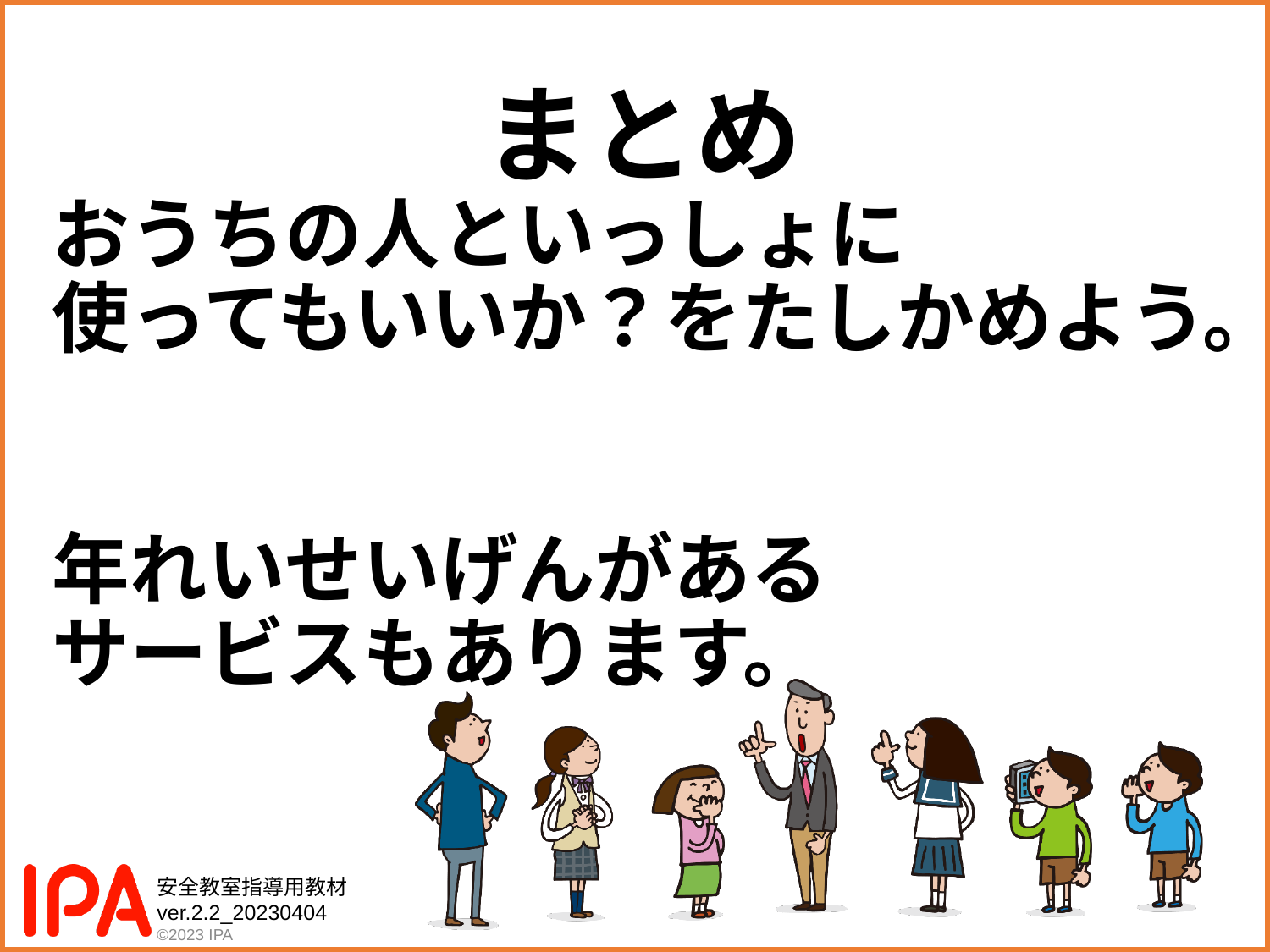

おうちの人といっしょに
使ってもいいか？をたしかめよう。
年れいせいげんがある
サービスもあります。